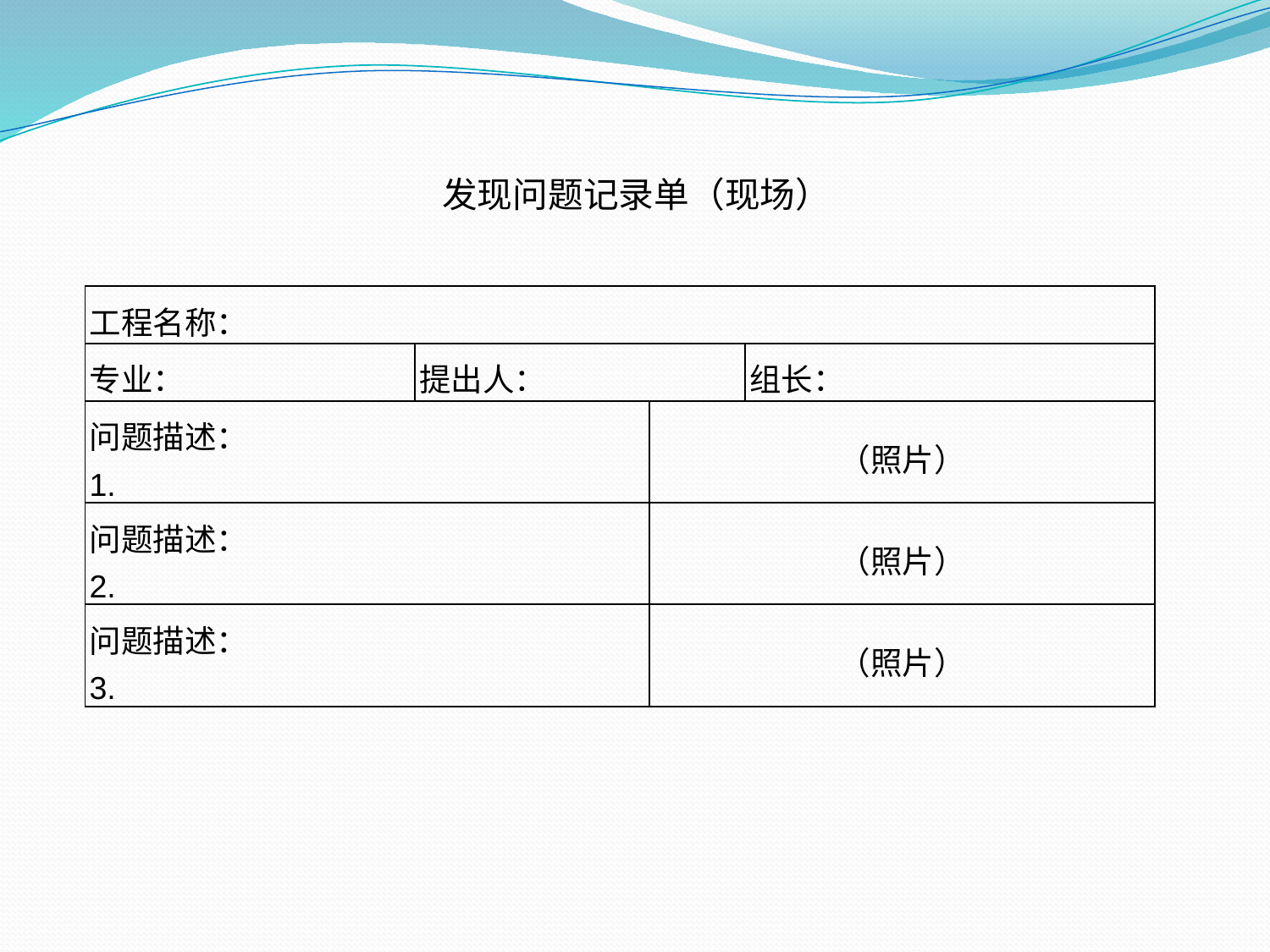

发现问题记录单（现场）
| 工程名称： |  |  |  |
| --- | --- | --- | --- |
| 专业： | 提出人： |  | 组长： |
| 问题描述： 1. |  | （照片） |  |
| 问题描述： 2. |  | （照片） |  |
| 问题描述： 3. |  | （照片） |  |